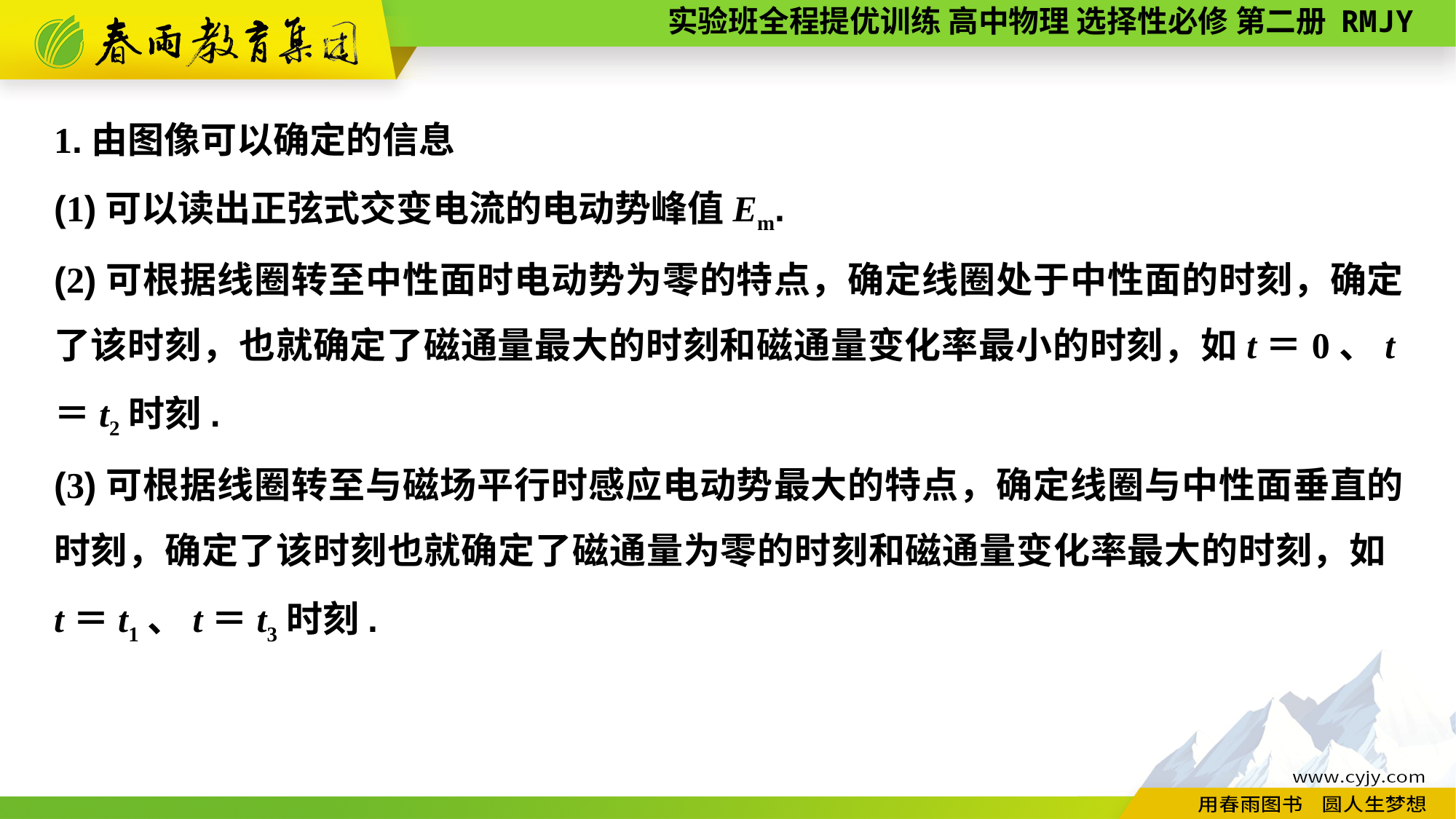

1.由图像可以确定的信息
(1)可以读出正弦式交变电流的电动势峰值Em.
(2)可根据线圈转至中性面时电动势为零的特点，确定线圈处于中性面的时刻，确定了该时刻，也就确定了磁通量最大的时刻和磁通量变化率最小的时刻，如t＝0、t＝t2时刻.
(3)可根据线圈转至与磁场平行时感应电动势最大的特点，确定线圈与中性面垂直的时刻，确定了该时刻也就确定了磁通量为零的时刻和磁通量变化率最大的时刻，如   t＝t1、t＝t3时刻.